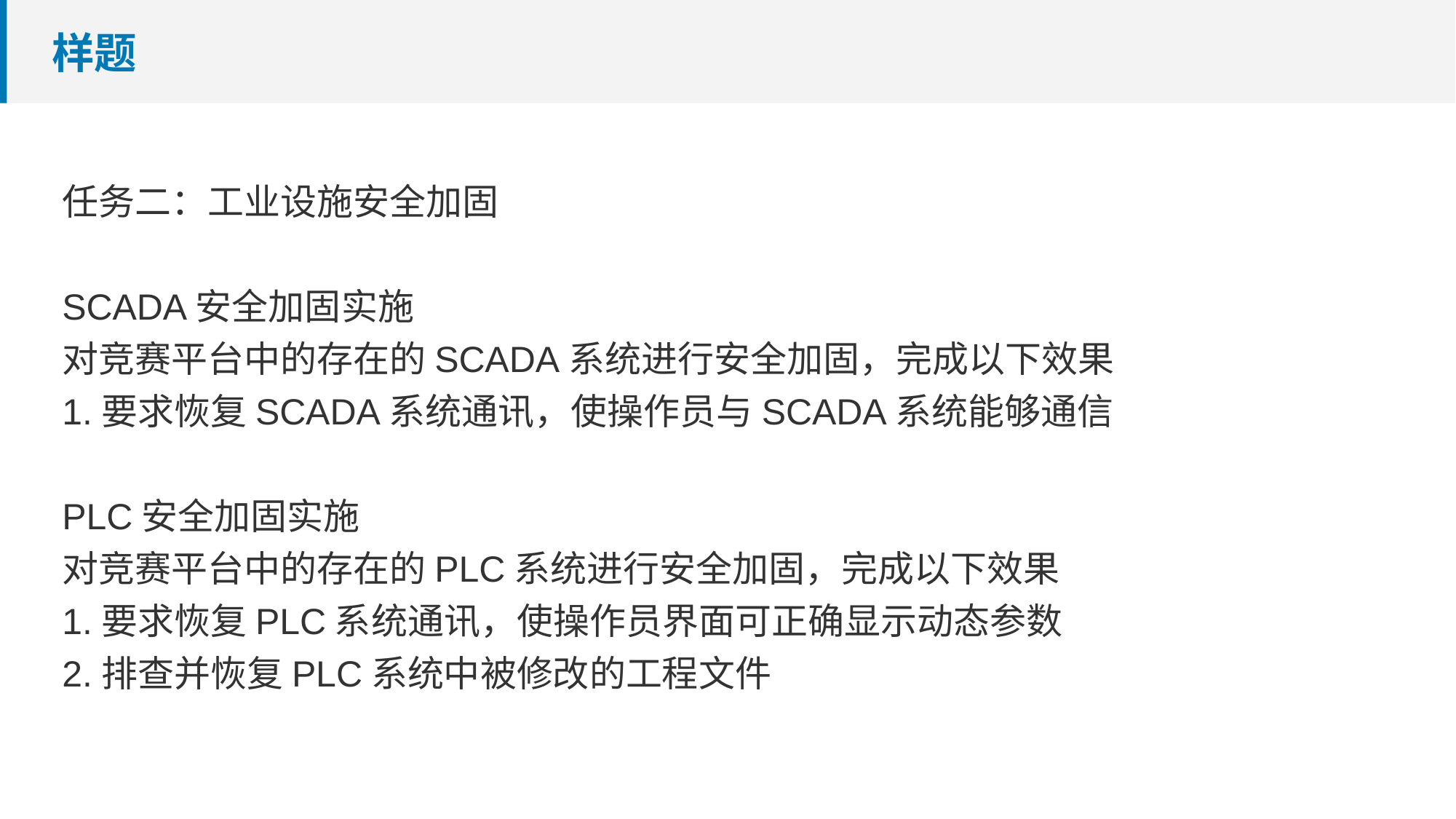

# 样题
任务二：工业设施安全加固

SCADA安全加固实施
对竞赛平台中的存在的SCADA系统进行安全加固，完成以下效果
1.要求恢复SCADA系统通讯，使操作员与SCADA系统能够通信

PLC安全加固实施
对竞赛平台中的存在的PLC系统进行安全加固，完成以下效果
1.要求恢复PLC系统通讯，使操作员界面可正确显示动态参数
2.排查并恢复PLC系统中被修改的工程文件